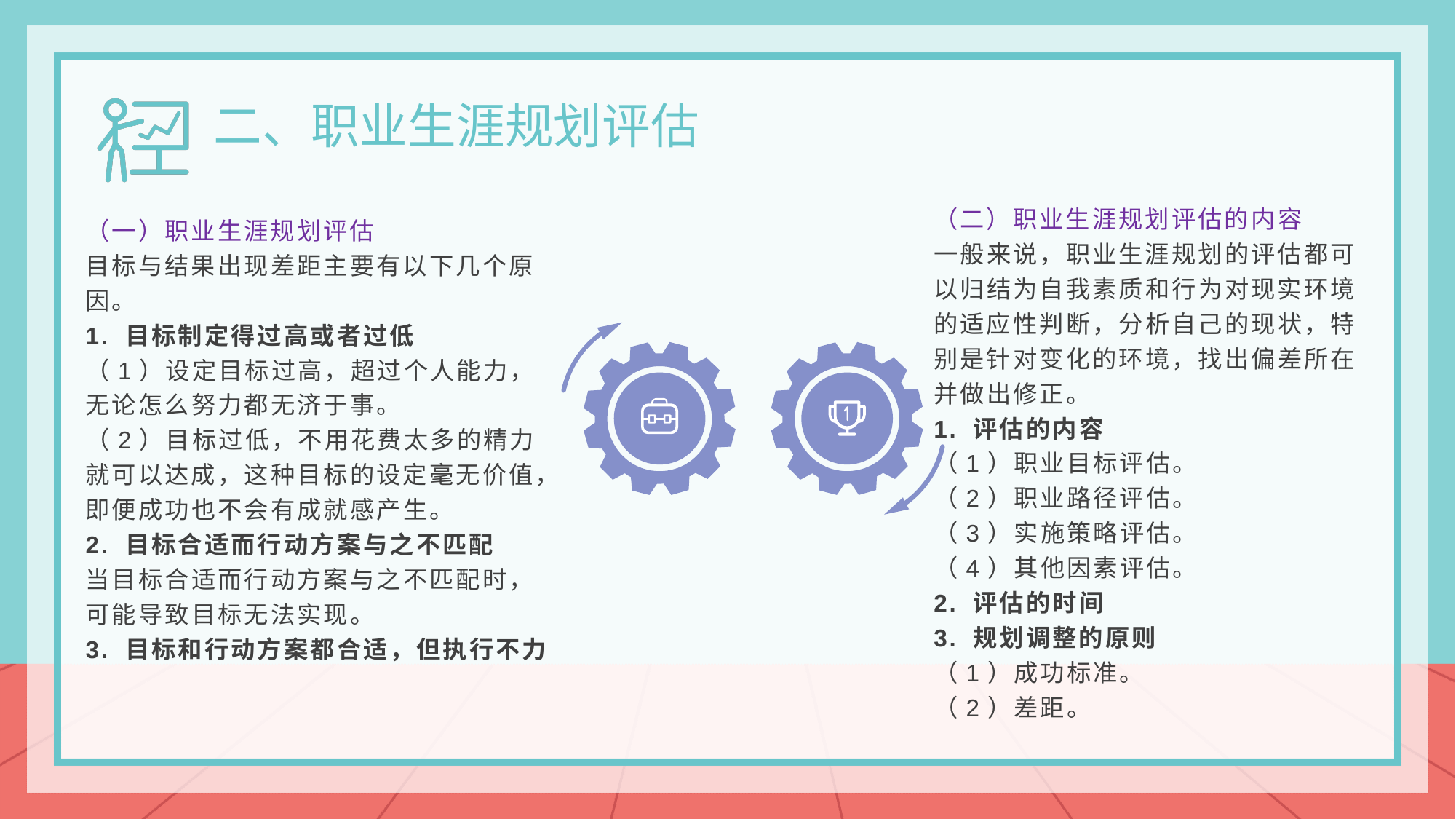

二、职业生涯规划评估
（二）职业生涯规划评估的内容
一般来说，职业生涯规划的评估都可以归结为自我素质和行为对现实环境的适应性判断，分析自己的现状，特别是针对变化的环境，找出偏差所在并做出修正。
1. 评估的内容
（1）职业目标评估。
（2）职业路径评估。
（3）实施策略评估。
（4）其他因素评估。
2. 评估的时间
3. 规划调整的原则
（1）成功标准。
（2）差距。
（一）职业生涯规划评估
目标与结果出现差距主要有以下几个原因。
1. 目标制定得过高或者过低
（1）设定目标过高，超过个人能力，无论怎么努力都无济于事。
（2）目标过低，不用花费太多的精力就可以达成，这种目标的设定毫无价值，即便成功也不会有成就感产生。
2. 目标合适而行动方案与之不匹配
当目标合适而行动方案与之不匹配时，可能导致目标无法实现。
3. 目标和行动方案都合适，但执行不力